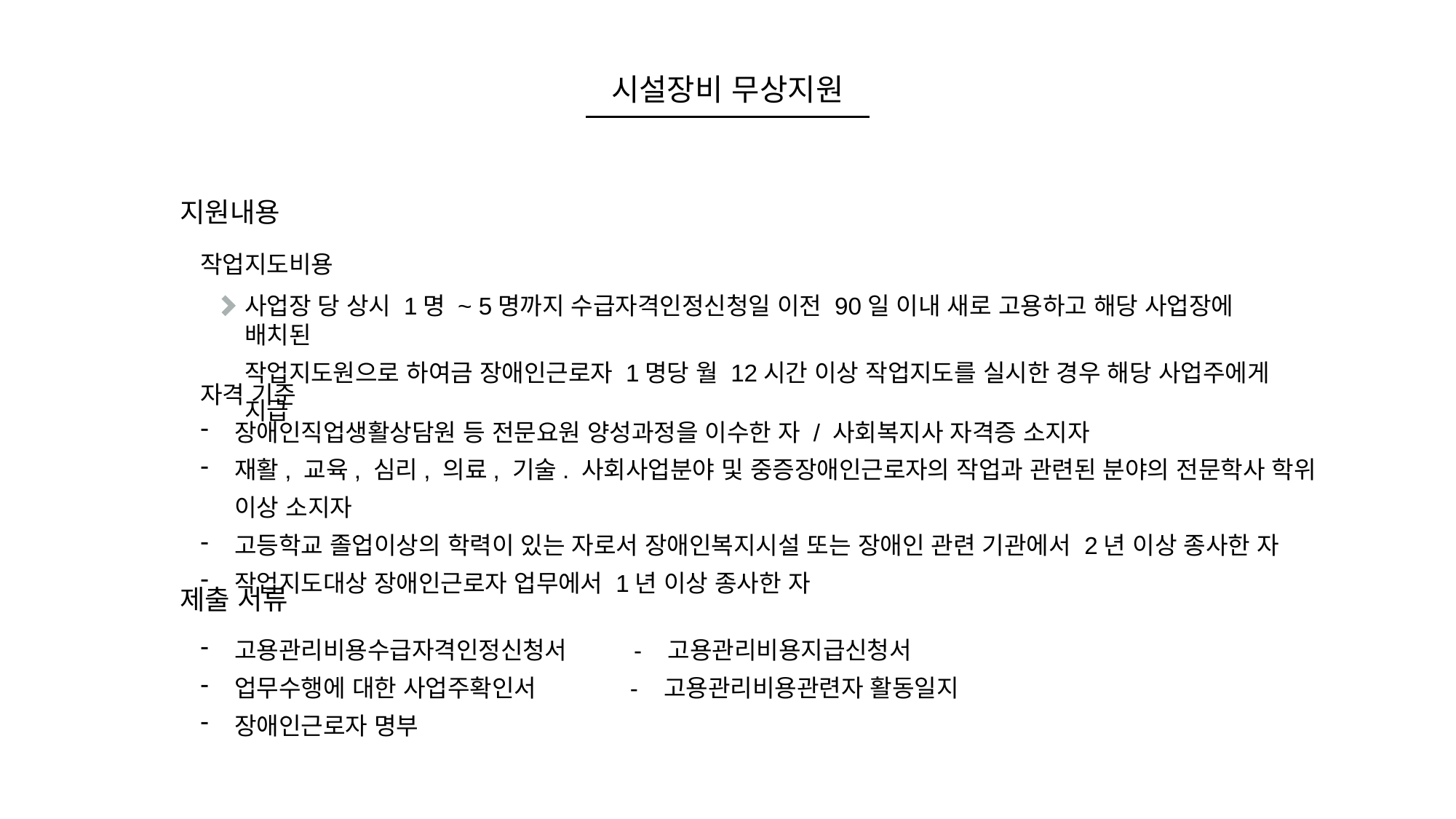

시설장비 무상지원
지원내용
작업지도비용
사업장 당 상시 1명 ~ 5명까지 수급자격인정신청일 이전 90일 이내 새로 고용하고 해당 사업장에 배치된
작업지도원으로 하여금 장애인근로자 1명당 월 12시간 이상 작업지도를 실시한 경우 해당 사업주에게 지급

자격 기준
장애인직업생활상담원 등 전문요원 양성과정을 이수한 자 / 사회복지사 자격증 소지자
재활, 교육, 심리, 의료, 기술. 사회사업분야 및 중증장애인근로자의 작업과 관련된 분야의 전문학사 학위 이상 소지자
고등학교 졸업이상의 학력이 있는 자로서 장애인복지시설 또는 장애인 관련 기관에서 2년 이상 종사한 자
작업지도대상 장애인근로자 업무에서 1년 이상 종사한 자
제출 서류
고용관리비용수급자격인정신청서         -   고용관리비용지급신청서
업무수행에 대한 사업주확인서             -   고용관리비용관련자 활동일지
장애인근로자 명부